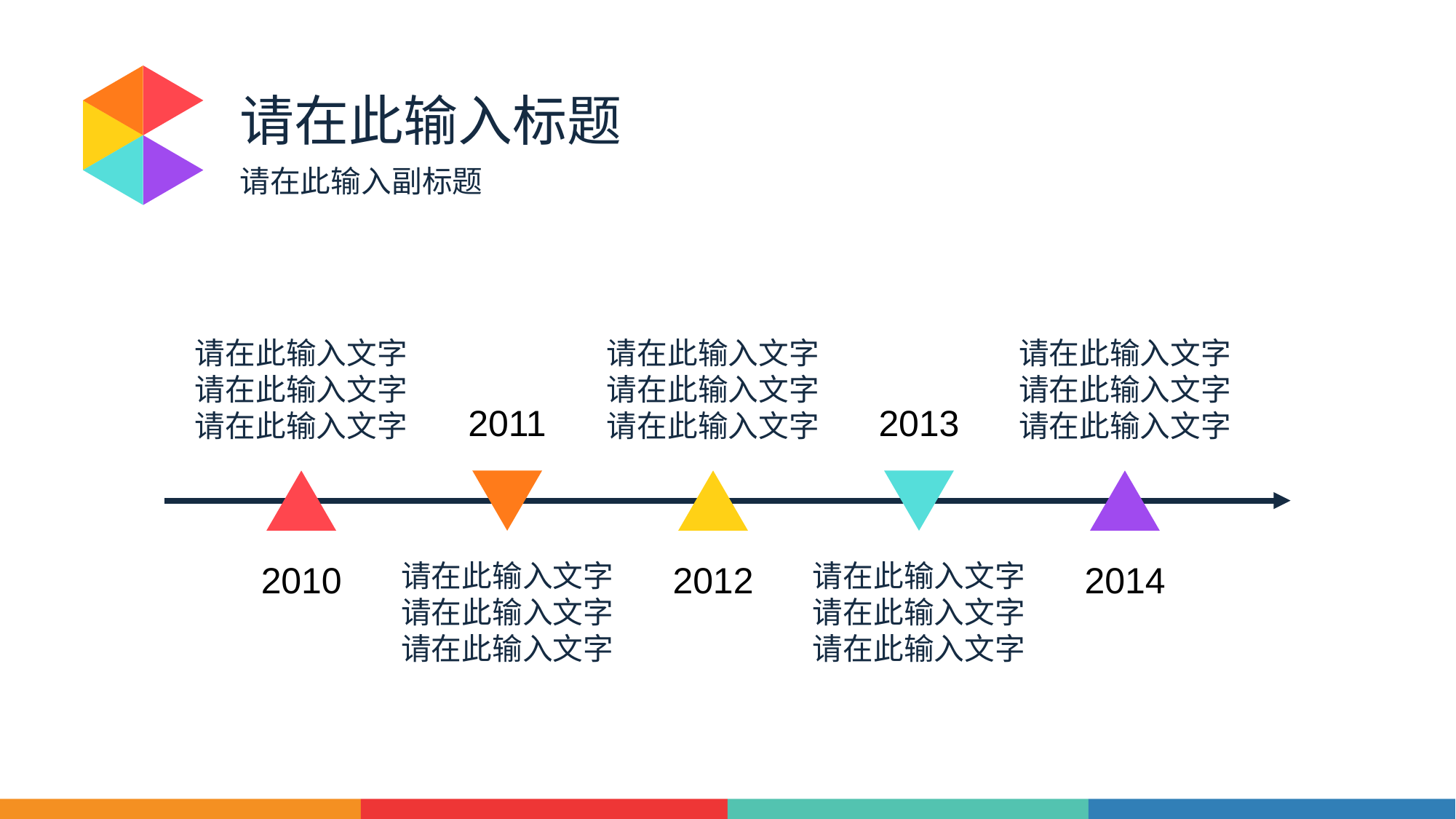

请在此输入标题
请在此输入副标题
请在此输入文字
请在此输入文字
请在此输入文字
请在此输入文字
请在此输入文字
请在此输入文字
请在此输入文字
请在此输入文字
请在此输入文字
2011

2013

2010

2012

2014
请在此输入文字
请在此输入文字
请在此输入文字
请在此输入文字
请在此输入文字
请在此输入文字